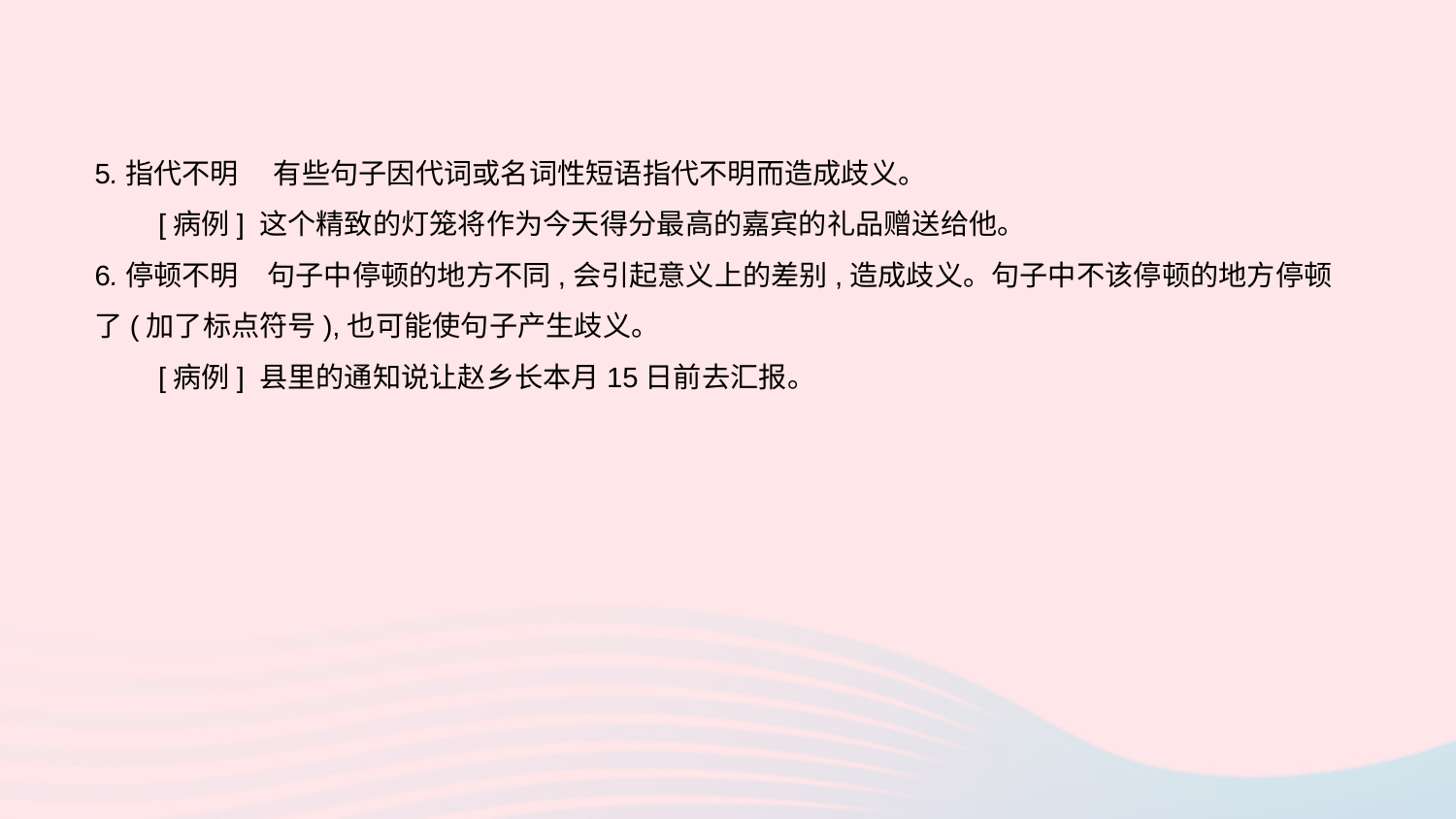

5.指代不明 　有些句子因代词或名词性短语指代不明而造成歧义。
　　[病例] 这个精致的灯笼将作为今天得分最高的嘉宾的礼品赠送给他。
6.停顿不明　句子中停顿的地方不同,会引起意义上的差别,造成歧义。句子中不该停顿的地方停顿了(加了标点符号),也可能使句子产生歧义。
　　[病例] 县里的通知说让赵乡长本月15日前去汇报。